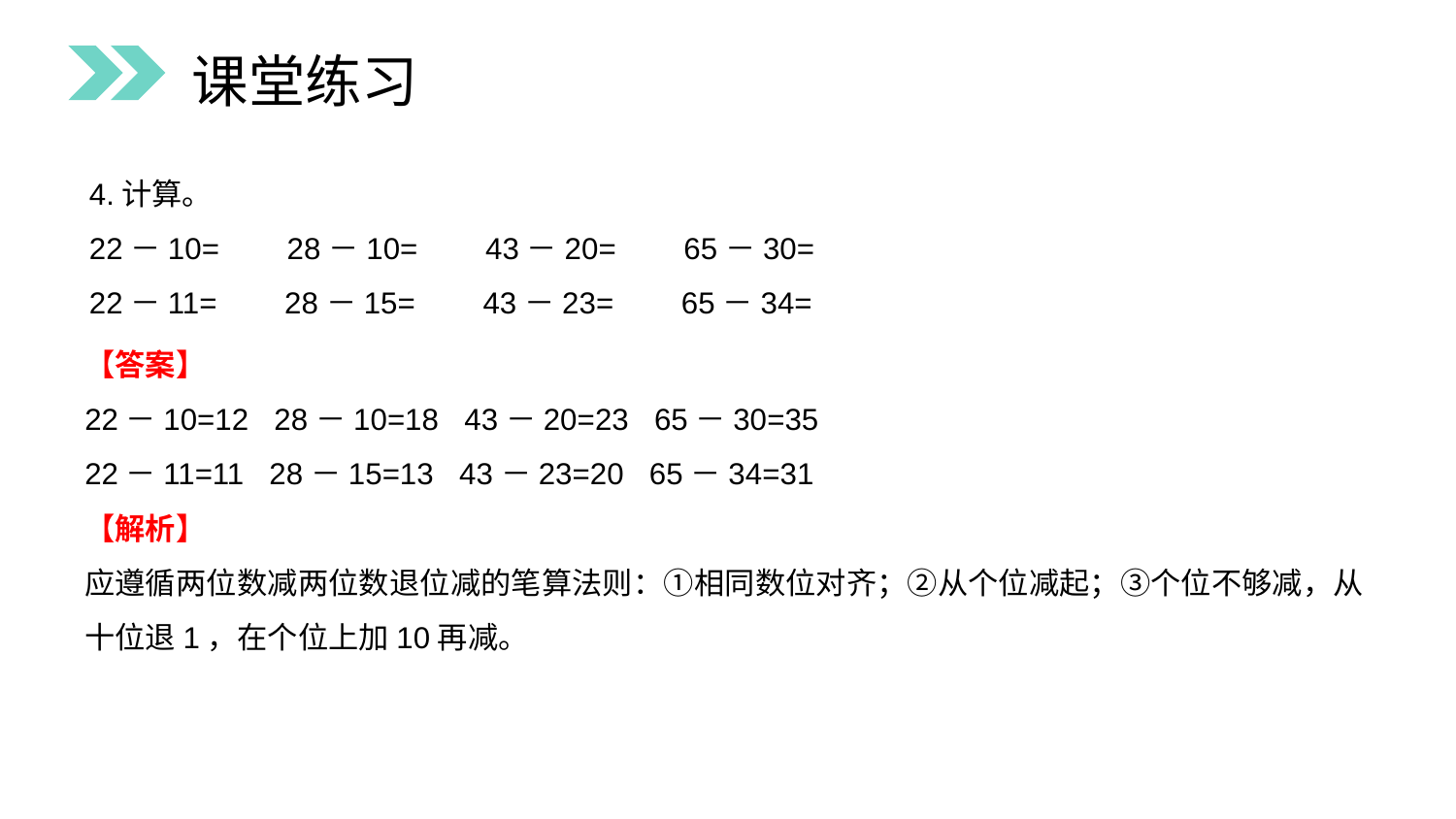

课堂练习
4.计算。
22－10=        28－10=        43－20=        65－30=
22－11=        28－15=        43－23=        65－34=

【答案】
22－10=12   28－10=18   43－20=23   65－30=35
22－11=11   28－15=13   43－23=20   65－34=31
【解析】
应遵循两位数减两位数退位减的笔算法则：①相同数位对齐；②从个位减起；③个位不够减，从十位退1，在个位上加10再减。